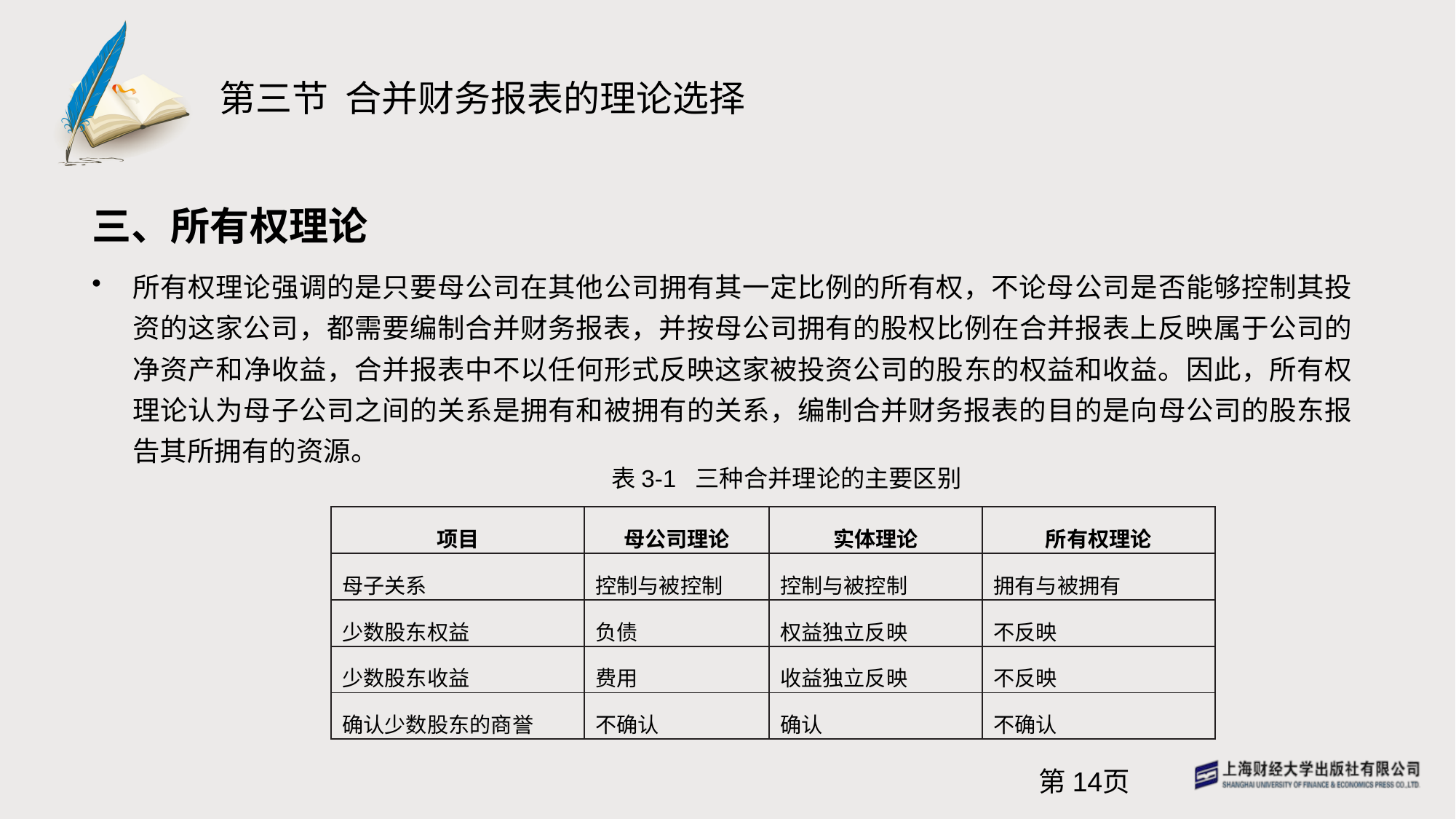

# 第三节  合并财务报表的理论选择
三、所有权理论
所有权理论强调的是只要母公司在其他公司拥有其一定比例的所有权，不论母公司是否能够控制其投资的这家公司，都需要编制合并财务报表，并按母公司拥有的股权比例在合并报表上反映属于公司的净资产和净收益，合并报表中不以任何形式反映这家被投资公司的股东的权益和收益。因此，所有权理论认为母子公司之间的关系是拥有和被拥有的关系，编制合并财务报表的目的是向母公司的股东报告其所拥有的资源。
表3-1  三种合并理论的主要区别
| 项目 | 母公司理论 | 实体理论 | 所有权理论 |
| --- | --- | --- | --- |
| 母子关系 | 控制与被控制 | 控制与被控制 | 拥有与被拥有 |
| 少数股东权益 | 负债 | 权益独立反映 | 不反映 |
| 少数股东收益 | 费用 | 收益独立反映 | 不反映 |
| 确认少数股东的商誉 | 不确认 | 确认 | 不确认 |

14